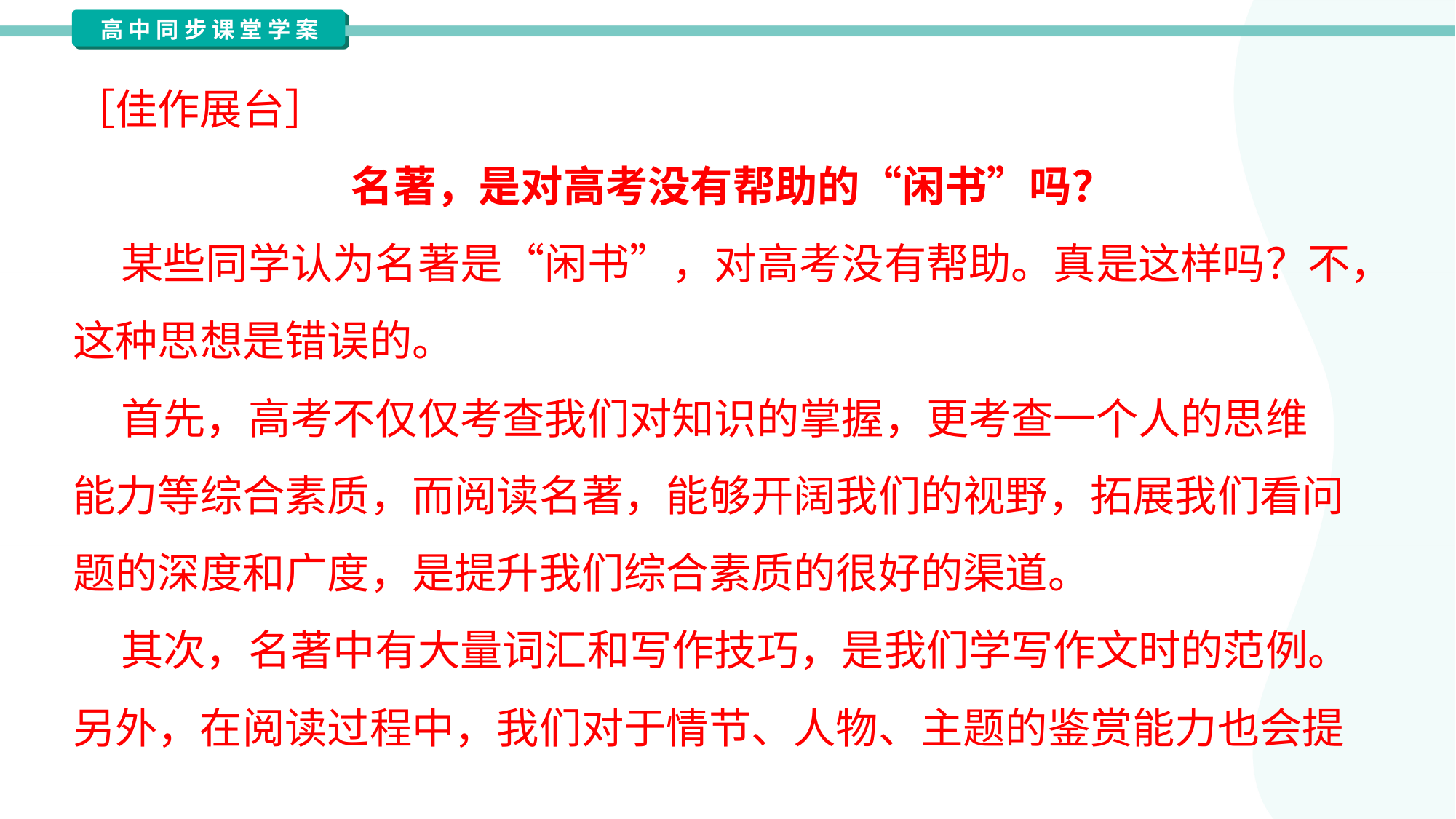

［佳作展台］
名著，是对高考没有帮助的“闲书”吗？
    某些同学认为名著是“闲书”，对高考没有帮助。真是这样吗？不，
这种思想是错误的。
    首先，高考不仅仅考查我们对知识的掌握，更考查一个人的思维
能力等综合素质，而阅读名著，能够开阔我们的视野，拓展我们看问
题的深度和广度，是提升我们综合素质的很好的渠道。
    其次，名著中有大量词汇和写作技巧，是我们学写作文时的范例。
另外，在阅读过程中，我们对于情节、人物、主题的鉴赏能力也会提